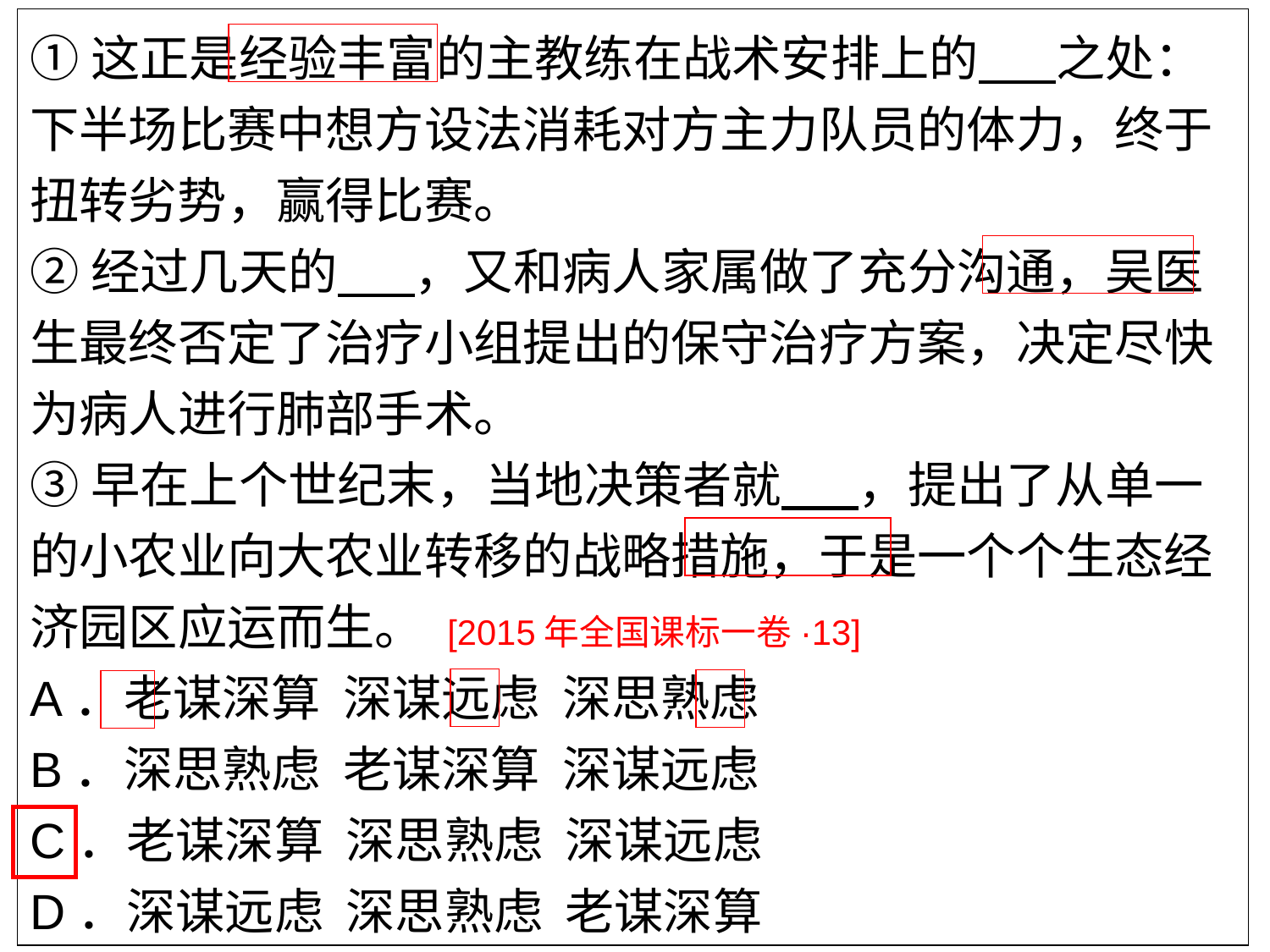

①这正是经验丰富的主教练在战术安排上的       之处：下半场比赛中想方设法消耗对方主力队员的体力，终于扭转劣势，赢得比赛。                       *
②经过几天的       ，又和病人家属做了充分沟通，吴医生最终否定了治疗小组提出的保守治疗方案，决定尽快为病人进行肺部手术。                       *
③早在上个世纪末，当地决策者就       ，提出了从单一的小农业向大农业转移的战略措施，于是一个个生态经济园区应运而生。 [2015年全国课标一卷·13] *
A．老谋深算  深谋远虑  深思熟虑
B．深思熟虑  老谋深算  深谋远虑
C．老谋深算  深思熟虑  深谋远虑
D．深谋远虑  深思熟虑  老谋深算